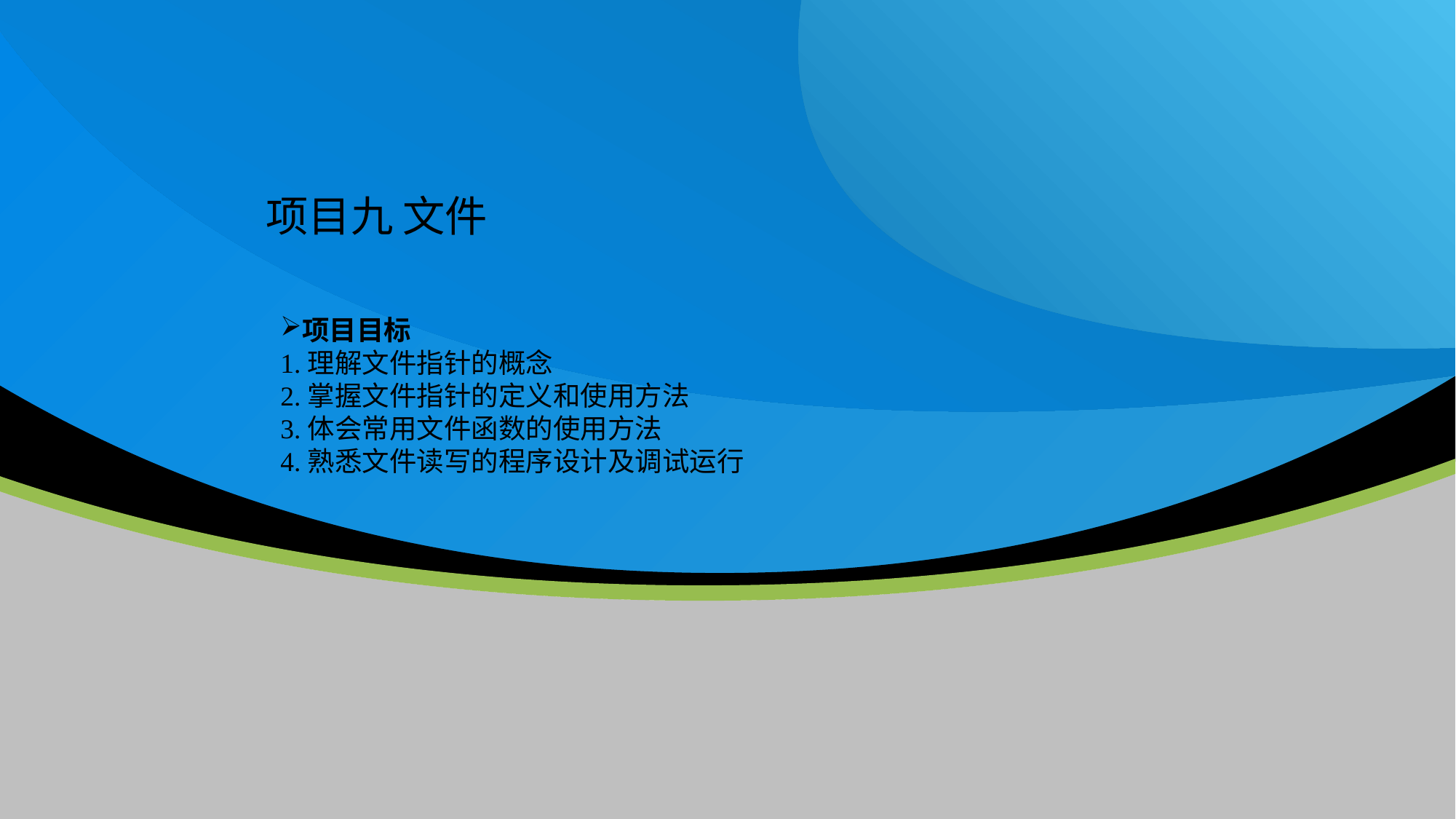

项目九 文件
项目目标
1.理解文件指针的概念
2.掌握文件指针的定义和使用方法
3.体会常用文件函数的使用方法
4.熟悉文件读写的程序设计及调试运行